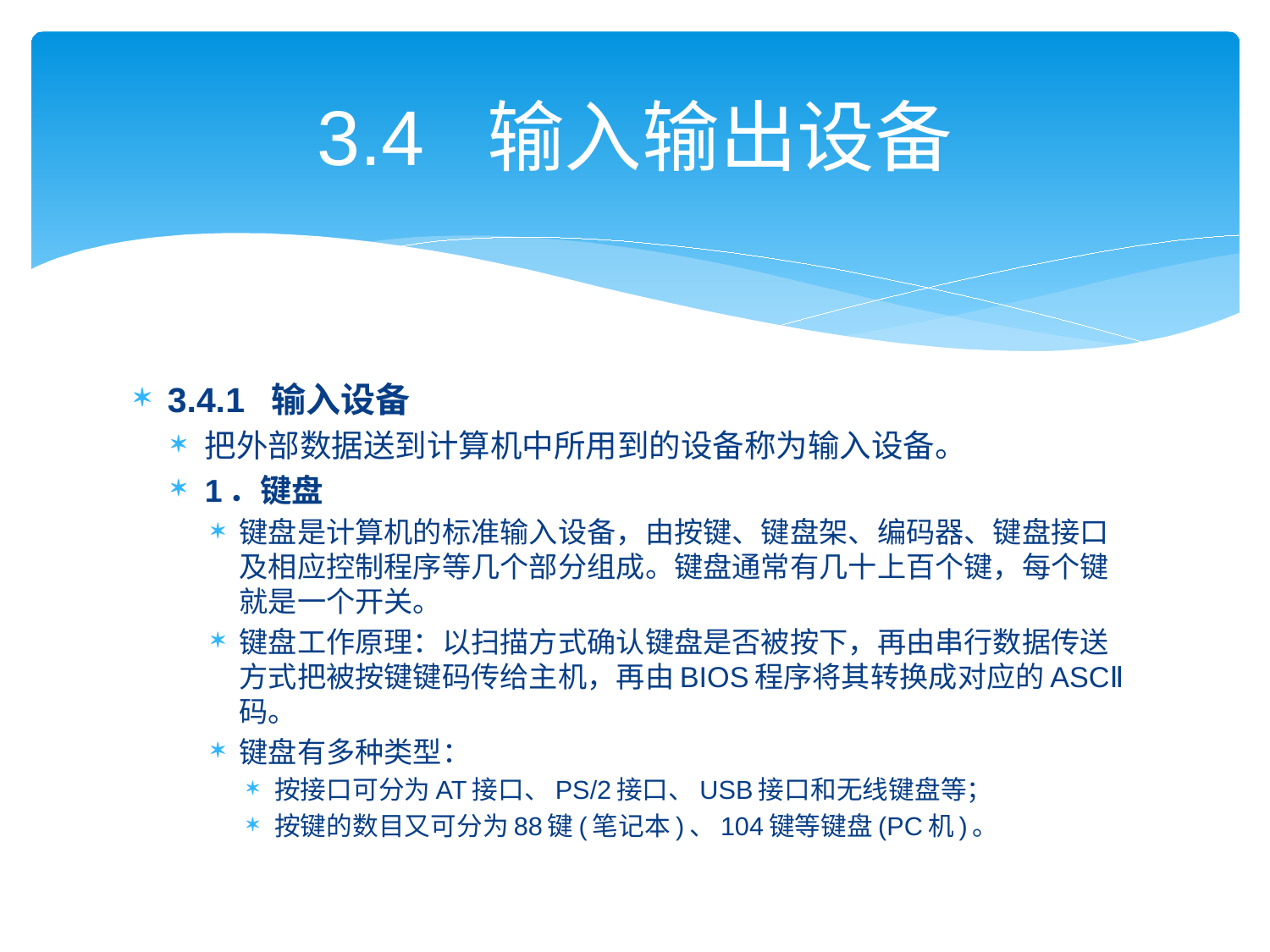

# 3.4  输入输出设备
3.4.1  输入设备
把外部数据送到计算机中所用到的设备称为输入设备。
1．键盘
键盘是计算机的标准输入设备，由按键、键盘架、编码器、键盘接口及相应控制程序等几个部分组成。键盘通常有几十上百个键，每个键就是一个开关。
键盘工作原理：以扫描方式确认键盘是否被按下，再由串行数据传送方式把被按键键码传给主机，再由BIOS程序将其转换成对应的ASCⅡ码。
键盘有多种类型：
按接口可分为AT接口、PS/2接口、USB接口和无线键盘等；
按键的数目又可分为88键(笔记本)、104键等键盘(PC机)。